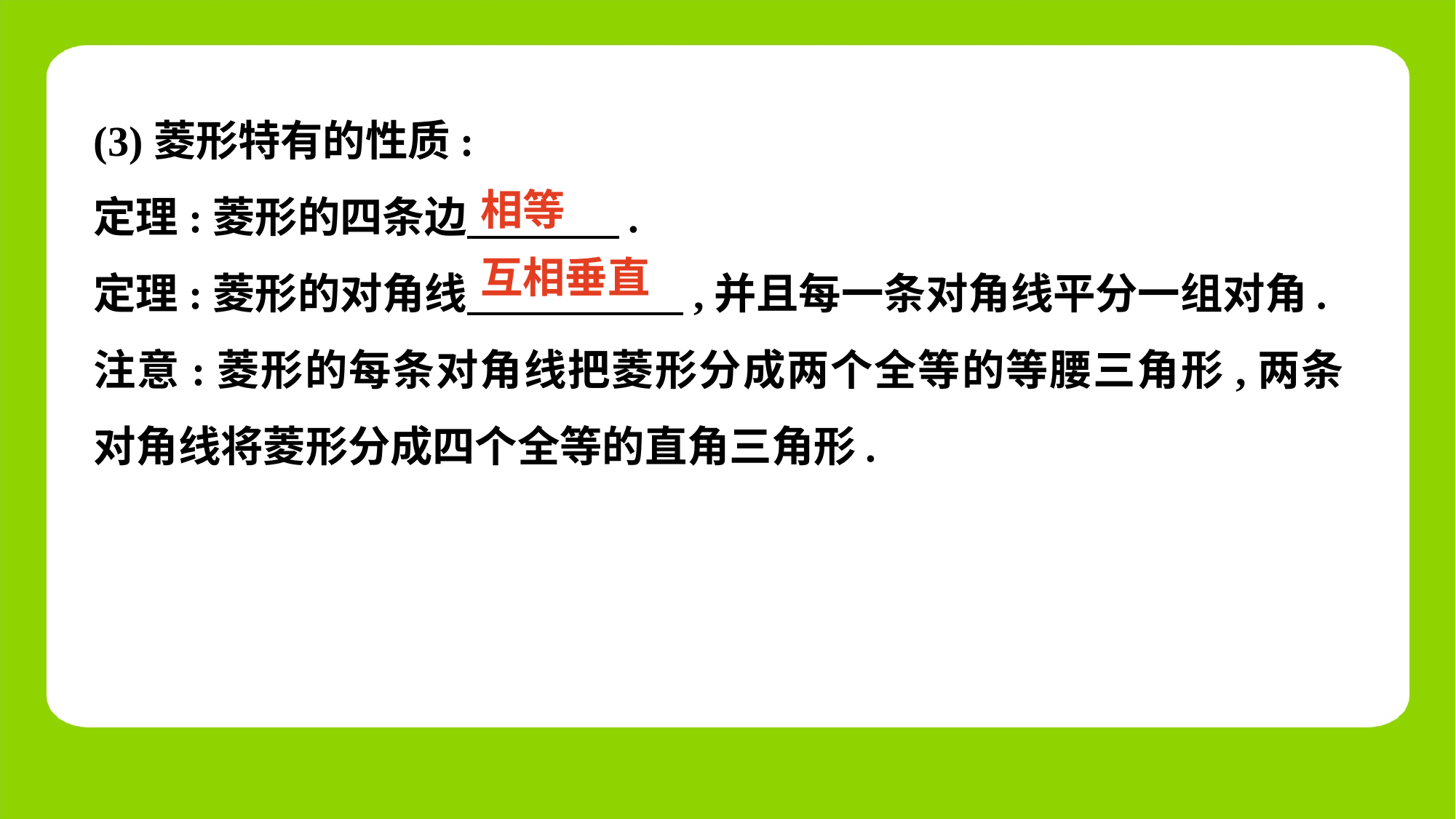

(3)菱形特有的性质:
定理:菱形的四条边　       　.
定理:菱形的对角线　                  ,并且每一条对角线平分一组对角.
注意:菱形的每条对角线把菱形分成两个全等的等腰三角形,两条对角线将菱形分成四个全等的直角三角形.
相等
互相垂直